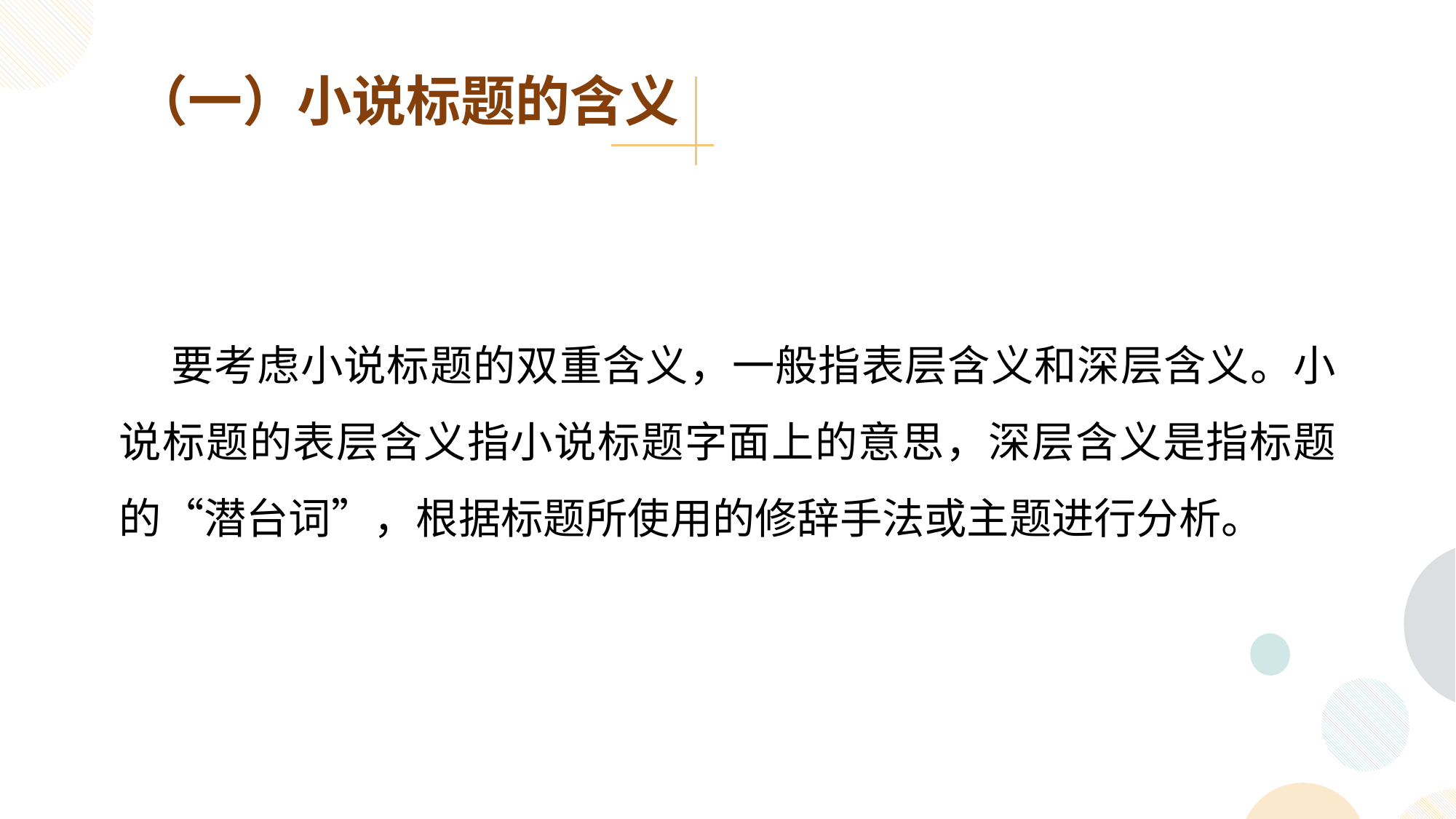

（一）小说标题的含义
    要考虑小说标题的双重含义，一般指表层含义和深层含义。小说标题的表层含义指小说标题字面上的意思，深层含义是指标题的“潜台词”，根据标题所使用的修辞手法或主题进行分析。